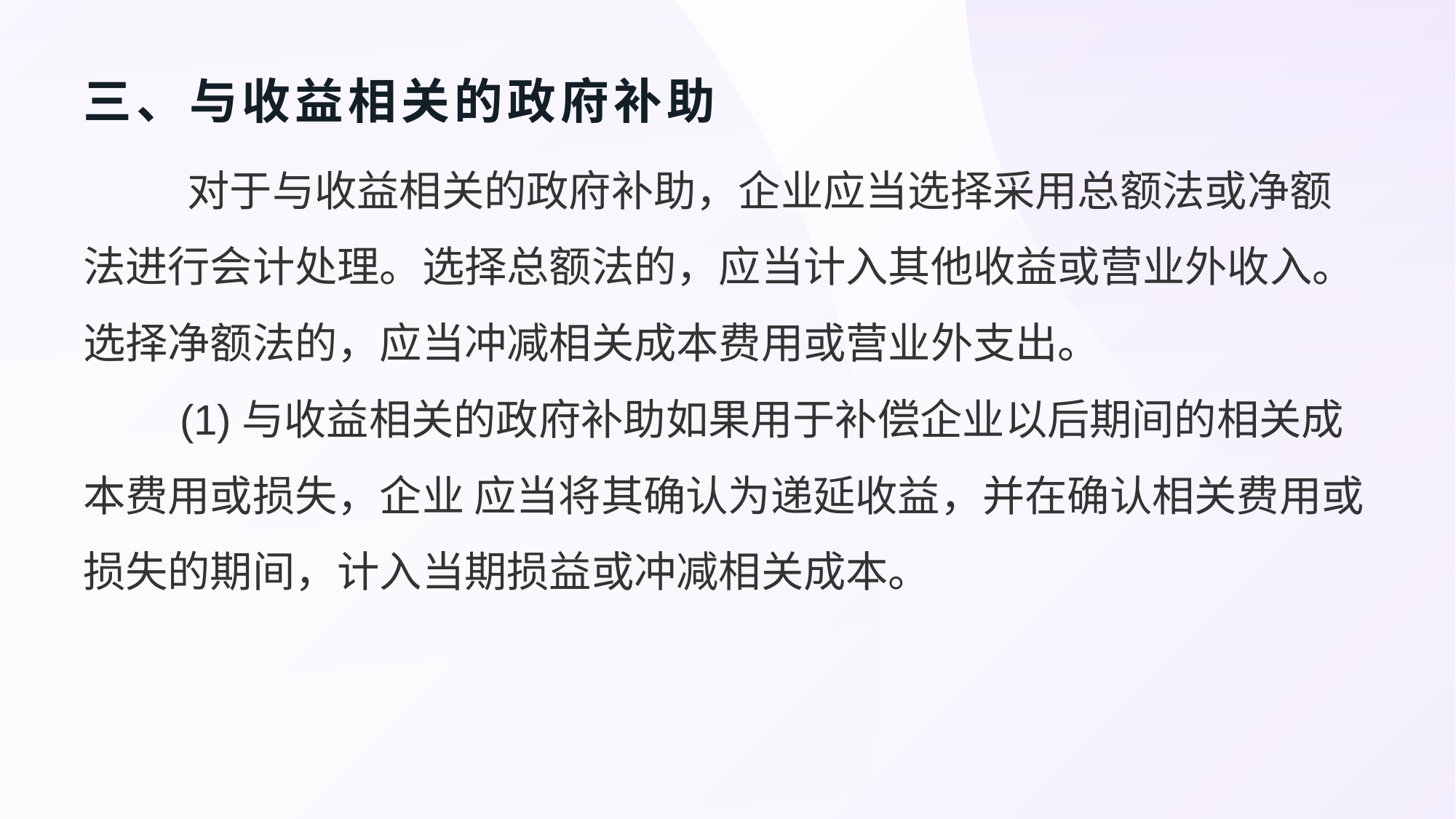

# 三、与收益相关的政府补助
 对于与收益相关的政府补助，企业应当选择采用总额法或净额法进行会计处理。选择总额法的，应当计入其他收益或营业外收入。选择净额法的，应当冲减相关成本费用或营业外支出。
 (1)与收益相关的政府补助如果用于补偿企业以后期间的相关成本费用或损失，企业 应当将其确认为递延收益，并在确认相关费用或损失的期间，计入当期损益或冲减相关成本。